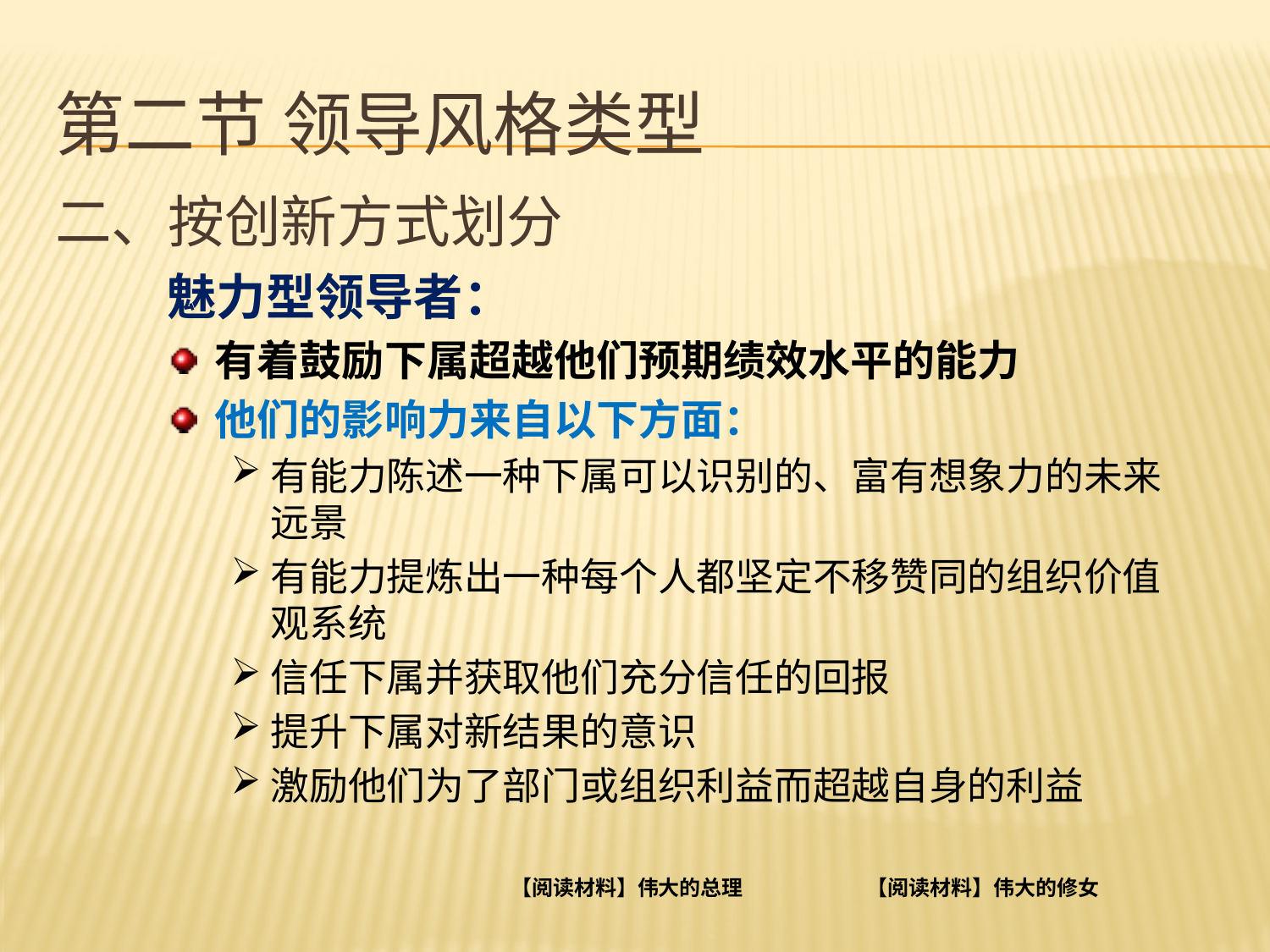

# 第二节 领导风格类型
二、按创新方式划分

魅力型领导者：
有着鼓励下属超越他们预期绩效水平的能力
他们的影响力来自以下方面：
有能力陈述一种下属可以识别的、富有想象力的未来远景
有能力提炼出一种每个人都坚定不移赞同的组织价值观系统
信任下属并获取他们充分信任的回报
提升下属对新结果的意识
激励他们为了部门或组织利益而超越自身的利益
【阅读材料】伟大的总理
【阅读材料】伟大的修女